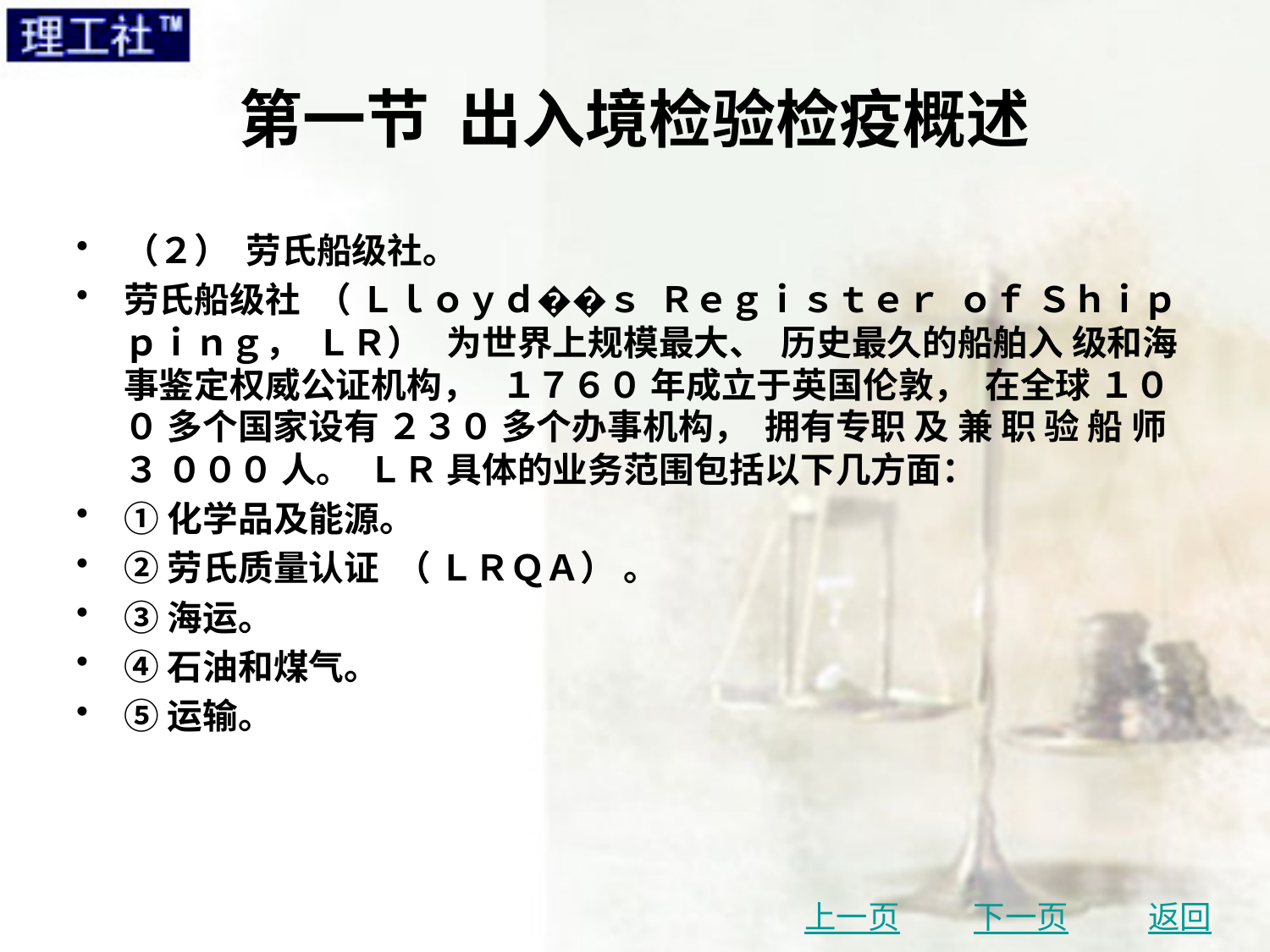

# 第一节  出入境检验检疫概述
（２）  劳氏船级社。
劳氏船级社  （ Ｌｌｏｙｄ��ｓ  Ｒｅｇｉｓｔｅｒ  ｏｆ Ｓｈｉｐｐｉｎｇ，  ＬＲ）   为世界上规模最大、  历史最久的船舶入 级和海事鉴定权威公证机构，   １７６０ 年成立于英国伦敦，  在全球 １００ 多个国家设有 ２３０ 多个办事机构，  拥有专职 及 兼 职 验 船 师 ３ ０００ 人。  ＬＲ 具体的业务范围包括以下几方面：
①化学品及能源。
②劳氏质量认证  （ ＬＲＱＡ） 。
③海运。
④石油和煤气。
⑤运输。
上一页
下一页
返回